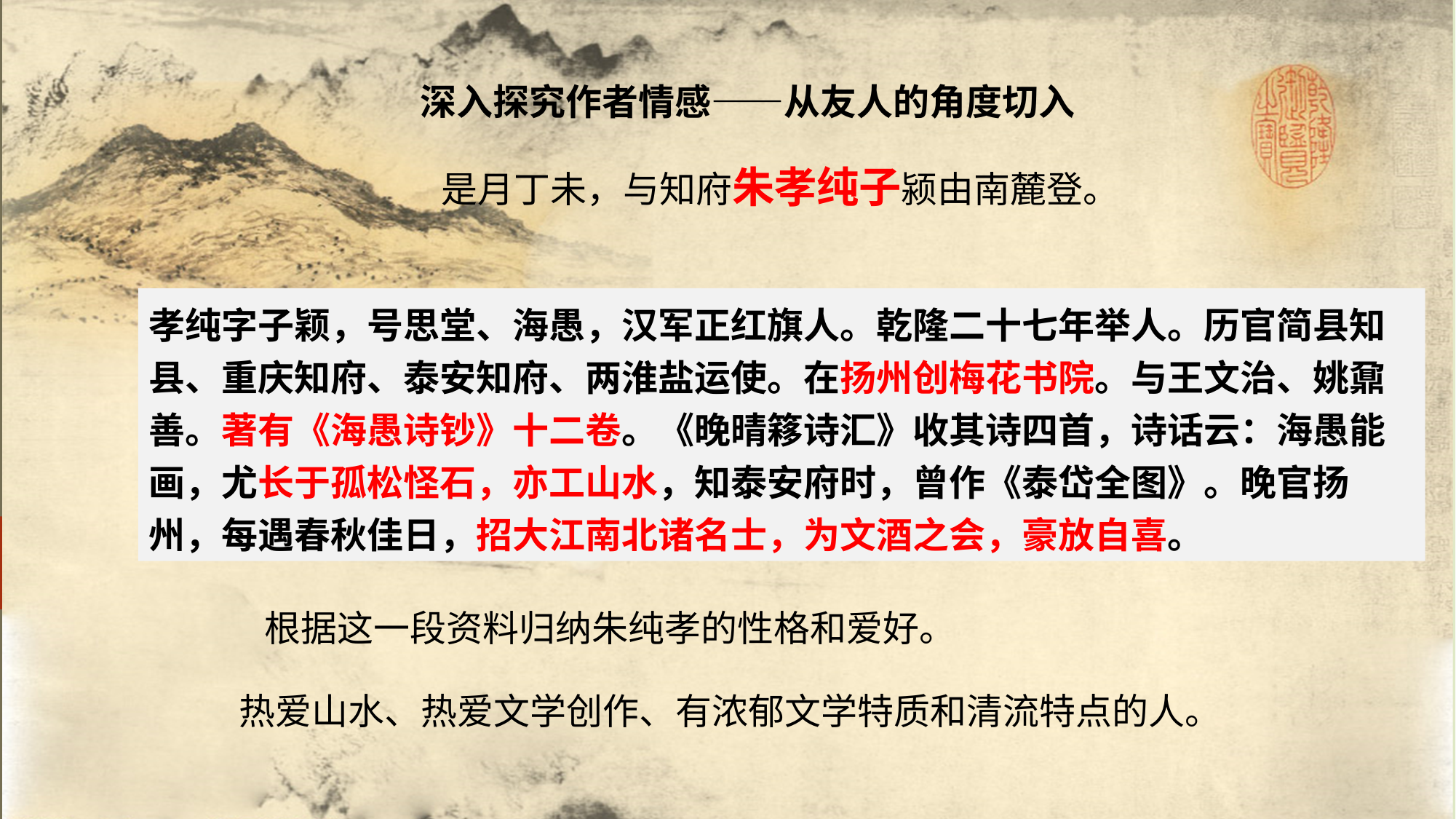

深入探究作者情感——从友人的角度切入
是月丁未，与知府朱孝纯子颍由南麓登。
孝纯字子颖，号思堂、海愚，汉军正红旗人。乾隆二十七年举人。历官简县知县、重庆知府、泰安知府、两淮盐运使。在扬州创梅花书院。与王文治、姚鼐善。著有《海愚诗钞》十二卷。《晚晴簃诗汇》收其诗四首，诗话云：海愚能画，尤长于孤松怪石，亦工山水，知泰安府时，曾作《泰岱全图》。晚官扬州，每遇春秋佳日，招大江南北诸名士，为文酒之会，豪放自喜。
根据这一段资料归纳朱纯孝的性格和爱好。
热爱山水、热爱文学创作、有浓郁文学特质和清流特点的人。